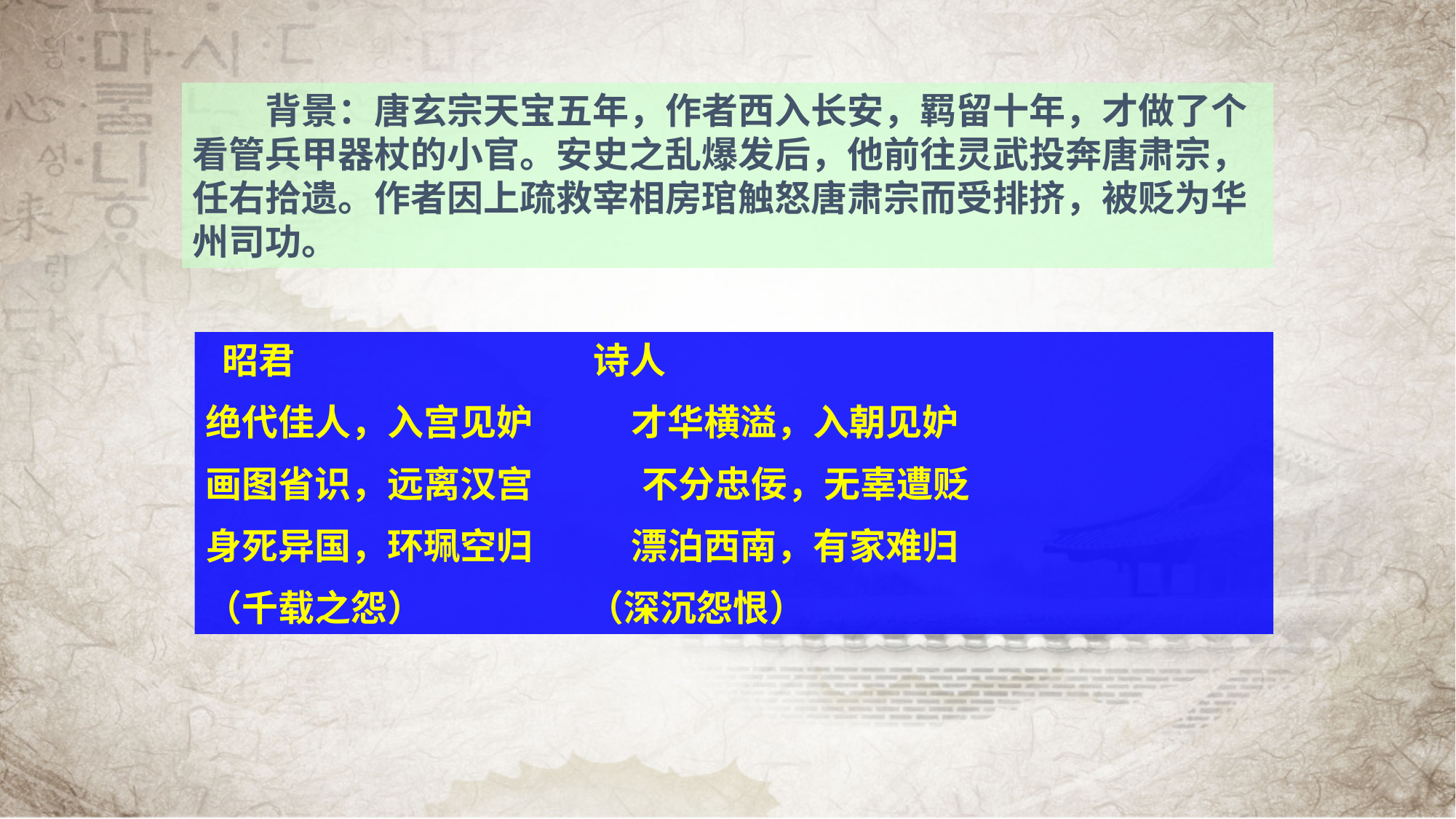

背景：唐玄宗天宝五年，作者西入长安，羁留十年，才做了个看管兵甲器杖的小官。安史之乱爆发后，他前往灵武投奔唐肃宗，任右拾遗。作者因上疏救宰相房琯触怒唐肃宗而受排挤，被贬为华州司功。
 昭君                                　诗人
绝代佳人，入宫见妒            才华横溢，入朝见妒
画图省识，远离汉宫　　　不分忠佞，无辜遭贬
身死异国，环珮空归            漂泊西南，有家难归
（千载之怨）                    （深沉怨恨）